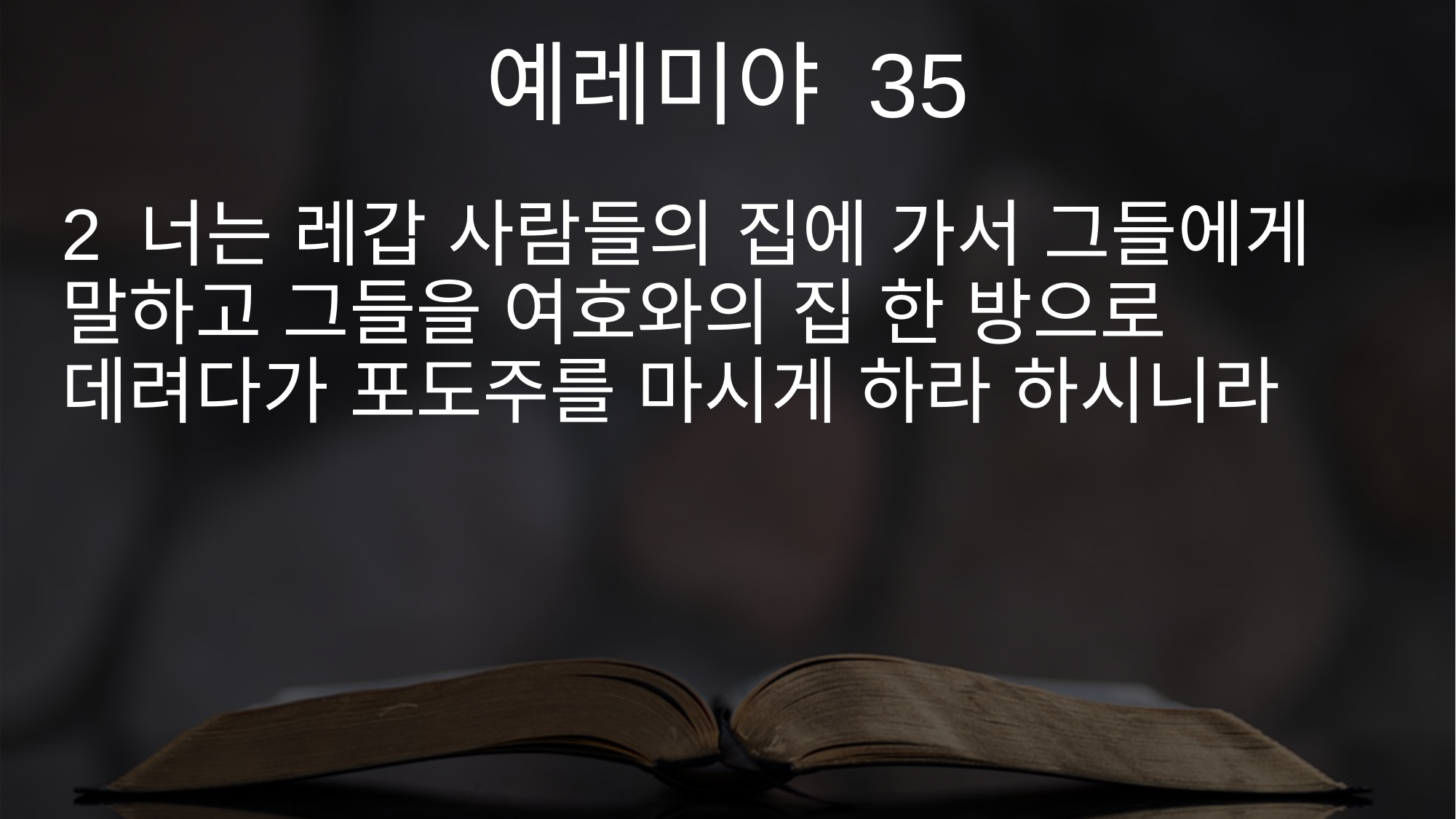

예레미야 35
2 너는 레갑 사람들의 집에 가서 그들에게 말하고 그들을 여호와의 집 한 방으로 데려다가 포도주를 마시게 하라 하시니라